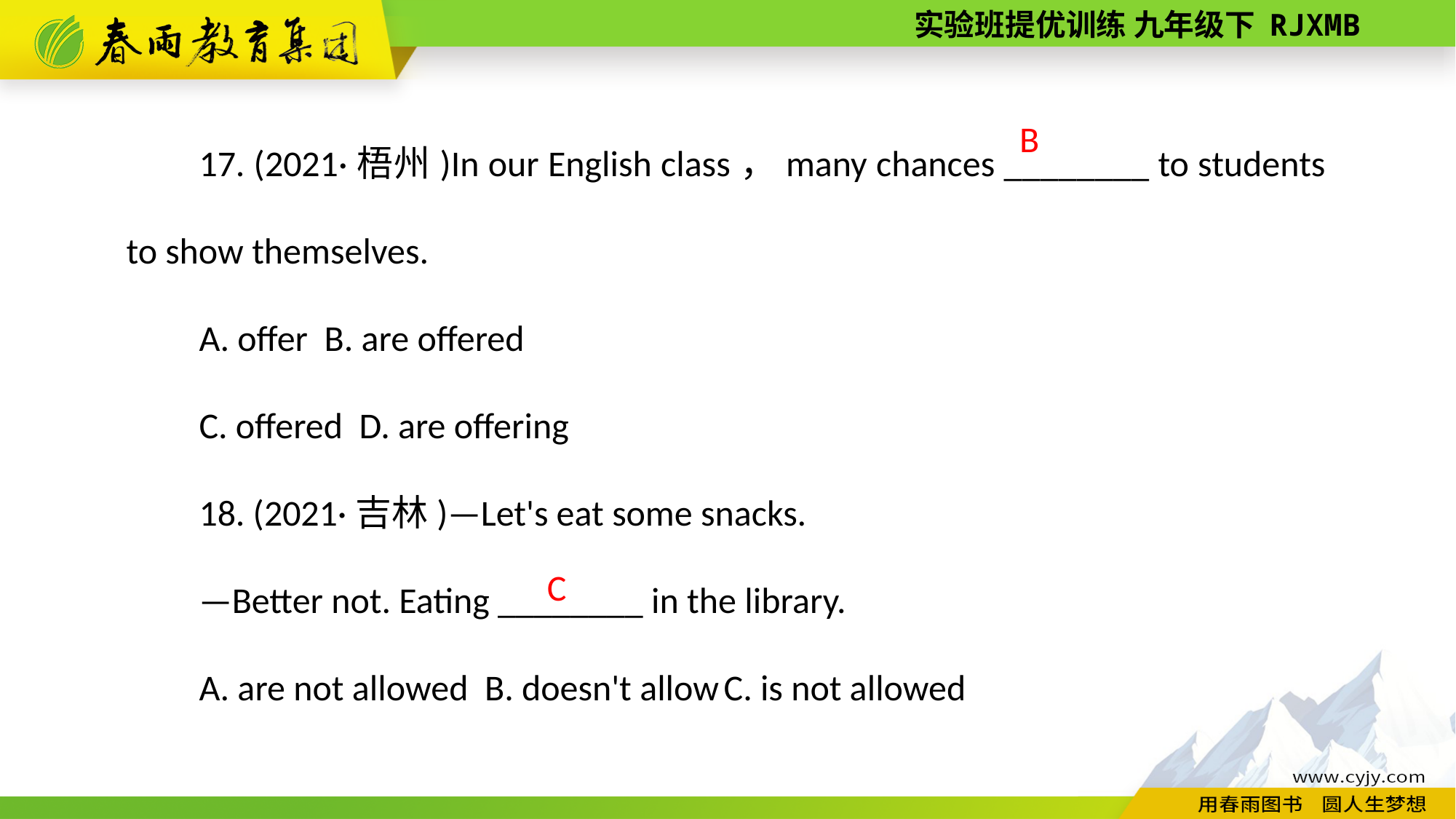

17. (2021·梧州)In our English class，many chances ________ to students to show themselves.
A. offer  B. are offered
C. offered  D. are offering
18. (2021·吉林)—Let's eat some snacks.
—Better not. Eating ________ in the library.
A. are not allowed  B. doesn't allow C. is not allowed
B
C